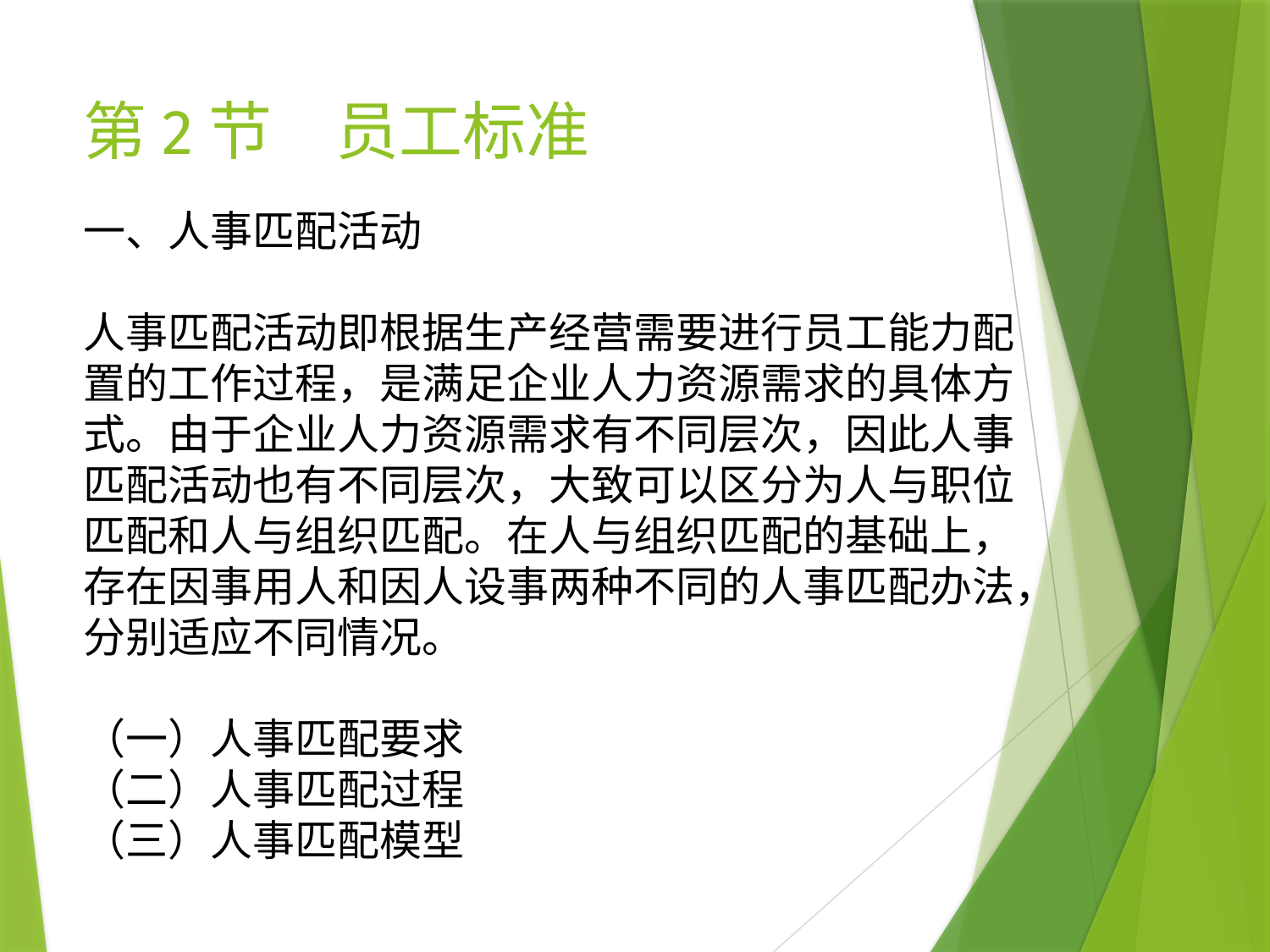

# 第2节　员工标准
一、人事匹配活动

人事匹配活动即根据生产经营需要进行员工能力配置的工作过程，是满足企业人力资源需求的具体方式。由于企业人力资源需求有不同层次，因此人事匹配活动也有不同层次，大致可以区分为人与职位匹配和人与组织匹配。在人与组织匹配的基础上，存在因事用人和因人设事两种不同的人事匹配办法，分别适应不同情况。

（一）人事匹配要求
（二）人事匹配过程
（三）人事匹配模型